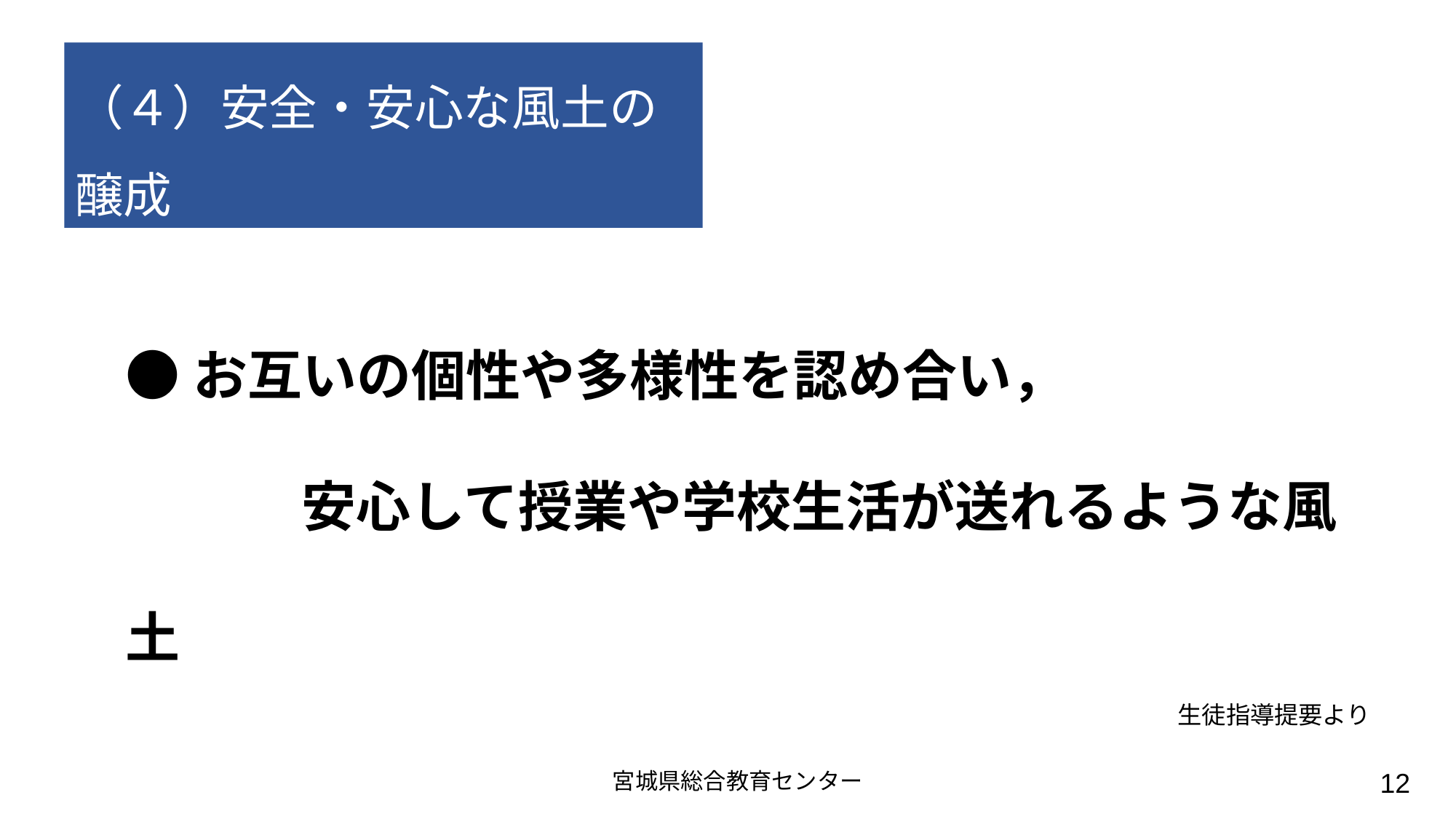

（４）安全・安心な風土の醸成
●お互いの個性や多様性を認め合い，
　 　　安心して授業や学校生活が送れるような風土
生徒指導提要より